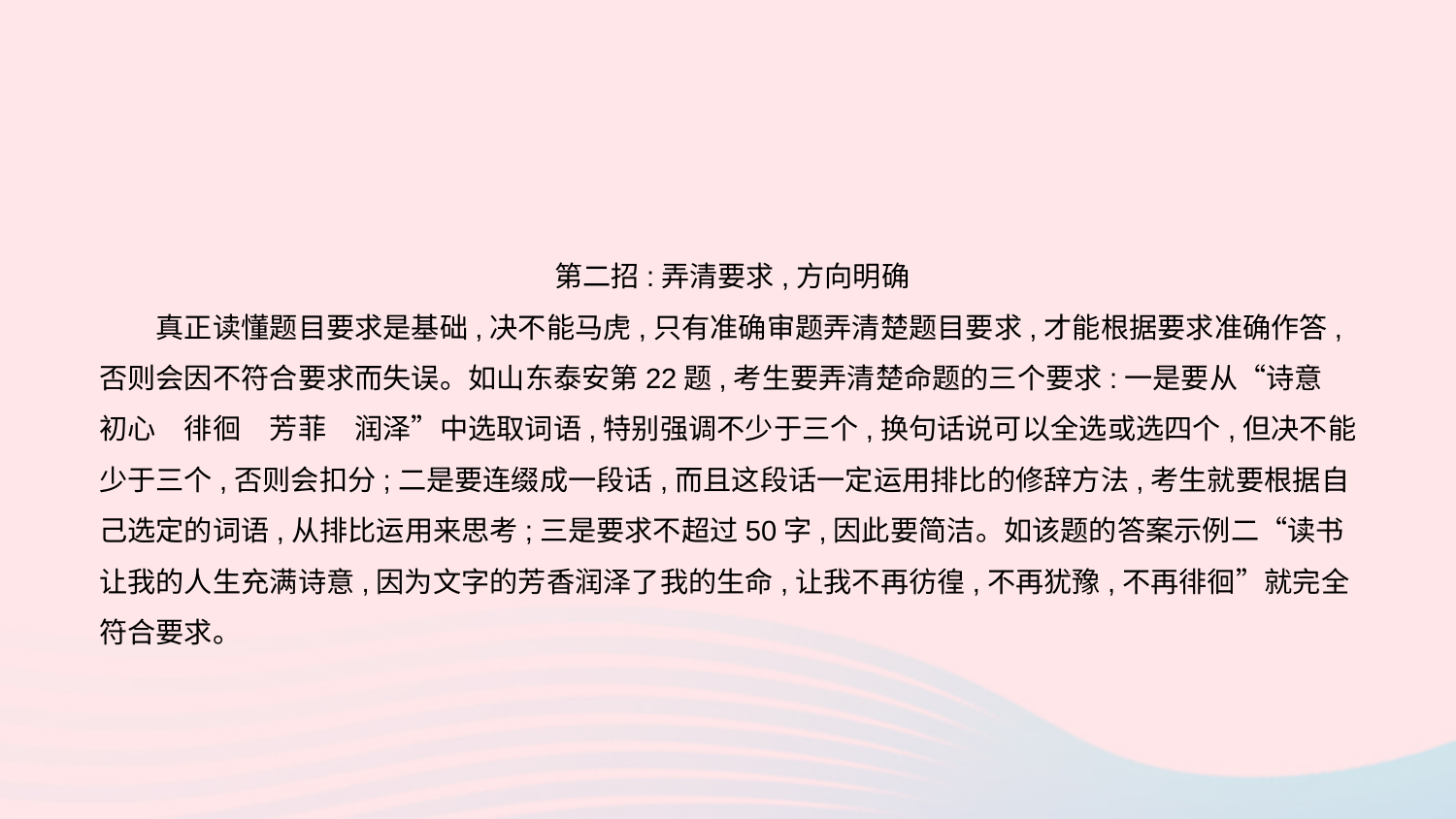

第二招:弄清要求,方向明确
　　真正读懂题目要求是基础,决不能马虎,只有准确审题弄清楚题目要求,才能根据要求准确作答,否则会因不符合要求而失误。如山东泰安第22题,考生要弄清楚命题的三个要求:一是要从“诗意　初心　徘徊　芳菲　润泽”中选取词语,特别强调不少于三个,换句话说可以全选或选四个,但决不能少于三个,否则会扣分;二是要连缀成一段话,而且这段话一定运用排比的修辞方法,考生就要根据自己选定的词语,从排比运用来思考;三是要求不超过50字,因此要简洁。如该题的答案示例二“读书让我的人生充满诗意,因为文字的芳香润泽了我的生命,让我不再彷徨,不再犹豫,不再徘徊”就完全符合要求。